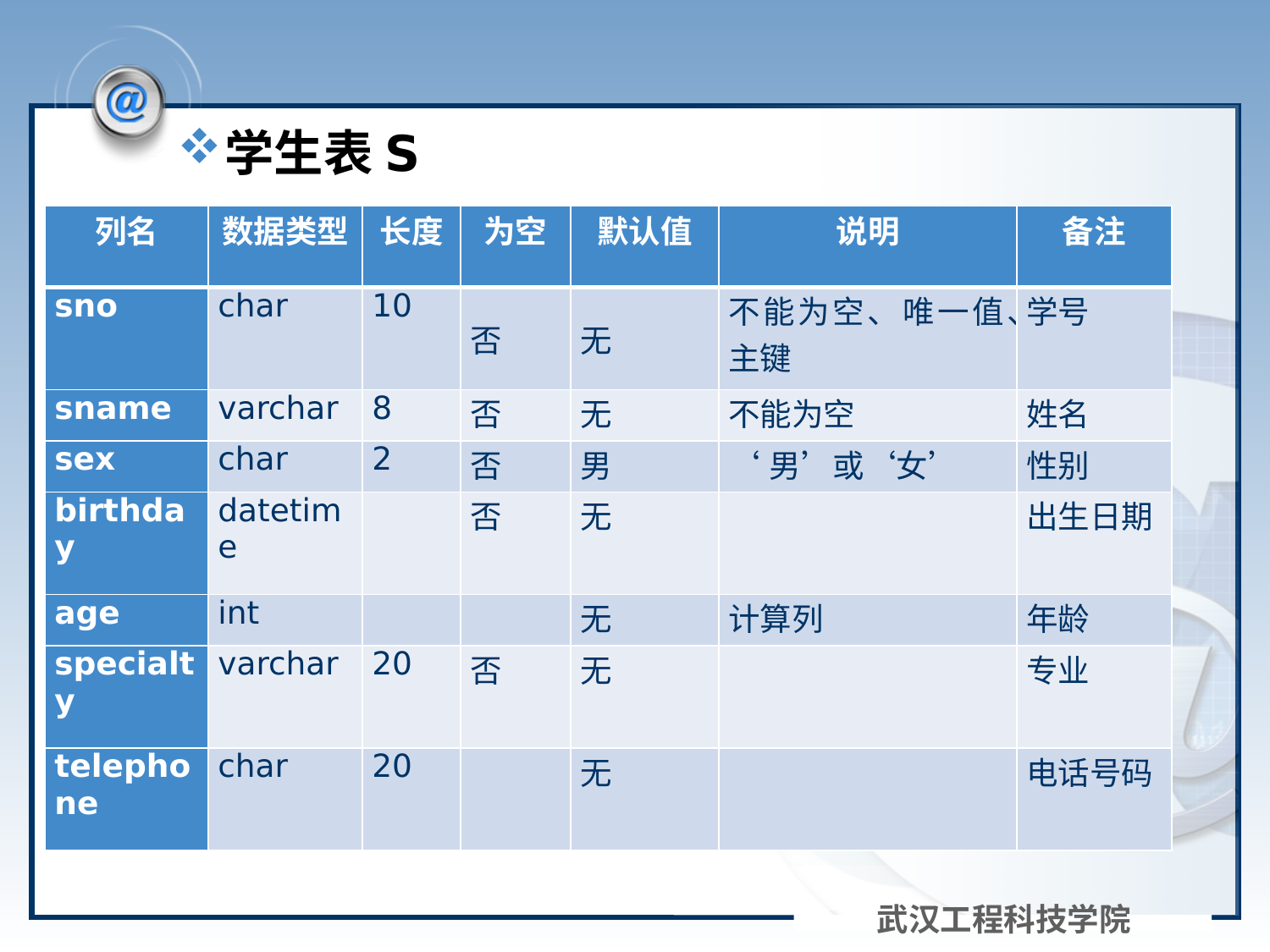

#
学生表S
| 列名 | 数据类型 | 长度 | 为空 | 默认值 | 说明 | 备注 |
| --- | --- | --- | --- | --- | --- | --- |
| sno | char | 10 | 否 | 无 | 不能为空、唯一值、主键 | 学号 |
| sname | varchar | 8 | 否 | 无 | 不能为空 | 姓名 |
| sex | char | 2 | 否 | 男 | ‘男’或‘女’ | 性别 |
| birthday | datetime |  | 否 | 无 |  | 出生日期 |
| age | int |  |  | 无 | 计算列 | 年龄 |
| specialty | varchar | 20 | 否 | 无 |  | 专业 |
| telephone | char | 20 |  | 无 |  | 电话号码 |
武汉工程科技学院